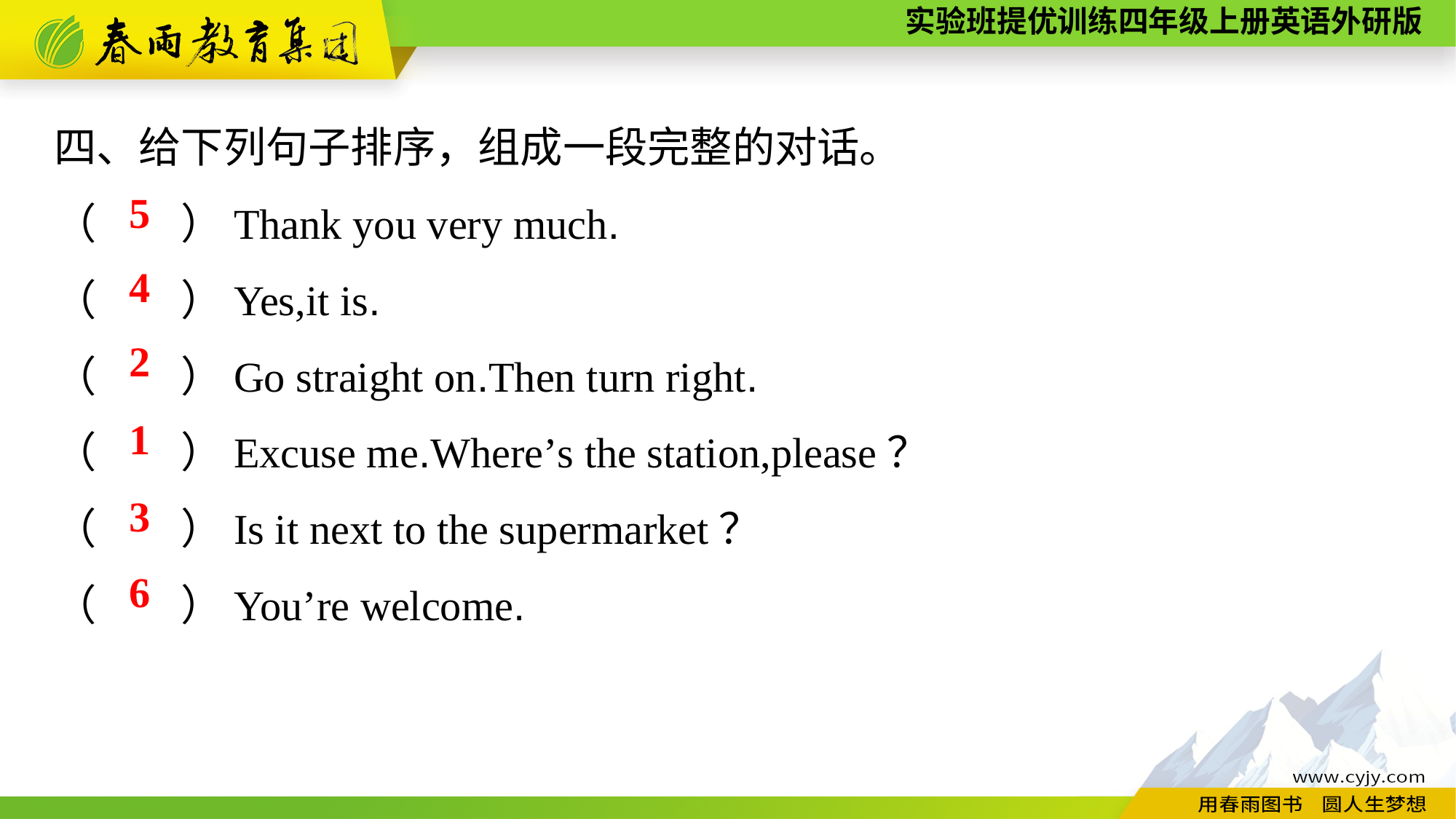

四、给下列句子排序，组成一段完整的对话。
（　　）Thank you very much.
（　　）Yes,it is.
（　　）Go straight on.Then turn right.
（　　）Excuse me.Where’s the station,please？
（　　）Is it next to the supermarket？
（　　）You’re welcome.
5
4
2
1
3
6